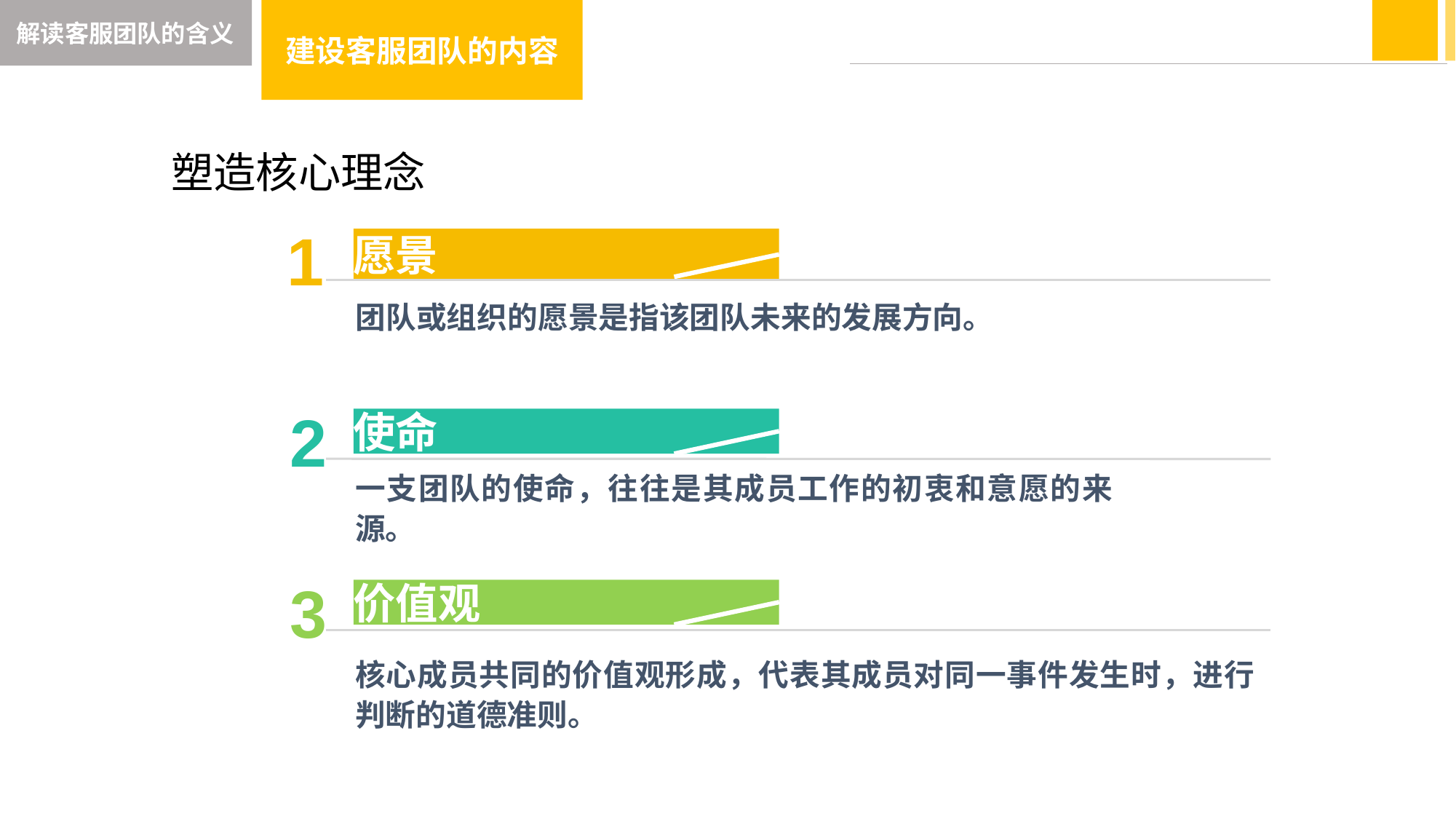

解读客服团队的含义
建设客服团队的内容

塑造核心理念
1
愿景
团队或组织的愿景是指该团队未来的发展方向。
2
使命
一支团队的使命，往往是其成员工作的初衷和意愿的来源。
3
价值观
核心成员共同的价值观形成，代表其成员对同一事件发生时，进行判断的道德准则。